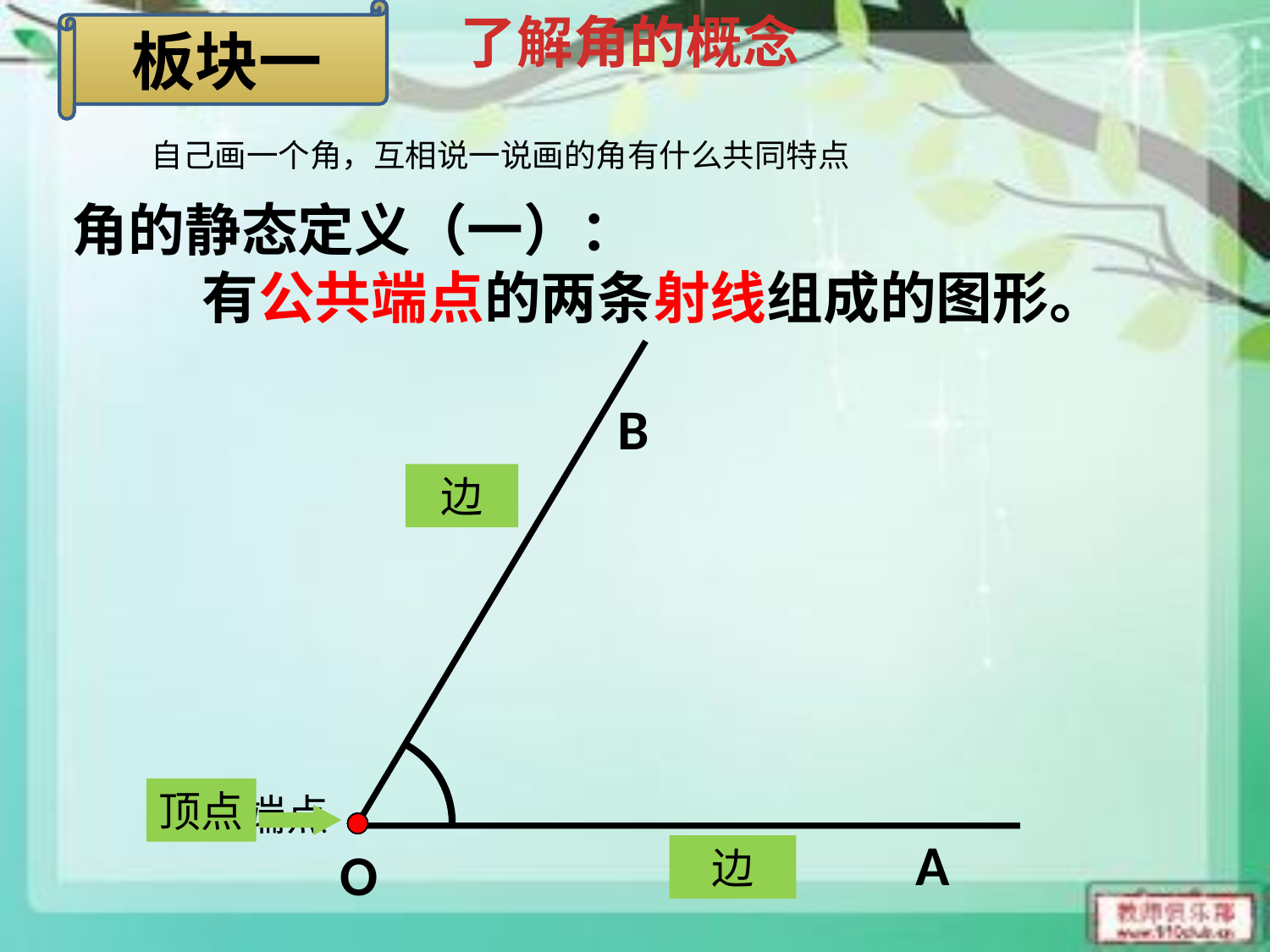

板块一
了解角的概念
自己画一个角，互相说一说画的角有什么共同特点
角的静态定义（一）：
         有公共端点的两条射线组成的图形。
B
边
射线

顶点
公共端点

A
射线
O
边